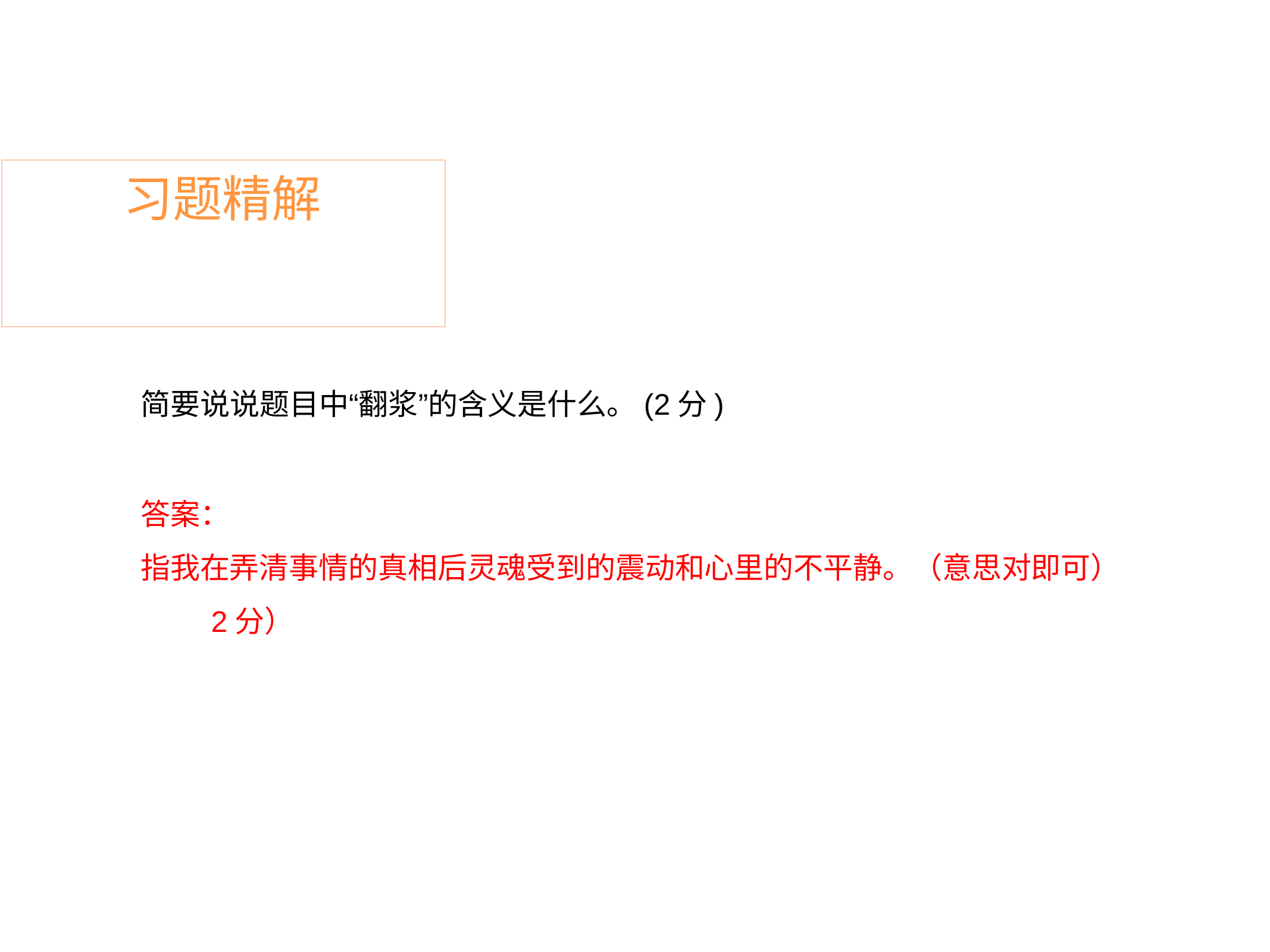

# 习题精解
简要说说题目中“翻浆”的含义是什么。(2分)

答案：
指我在弄清事情的真相后灵魂受到的震动和心里的不平静。（意思对即可）
2分）